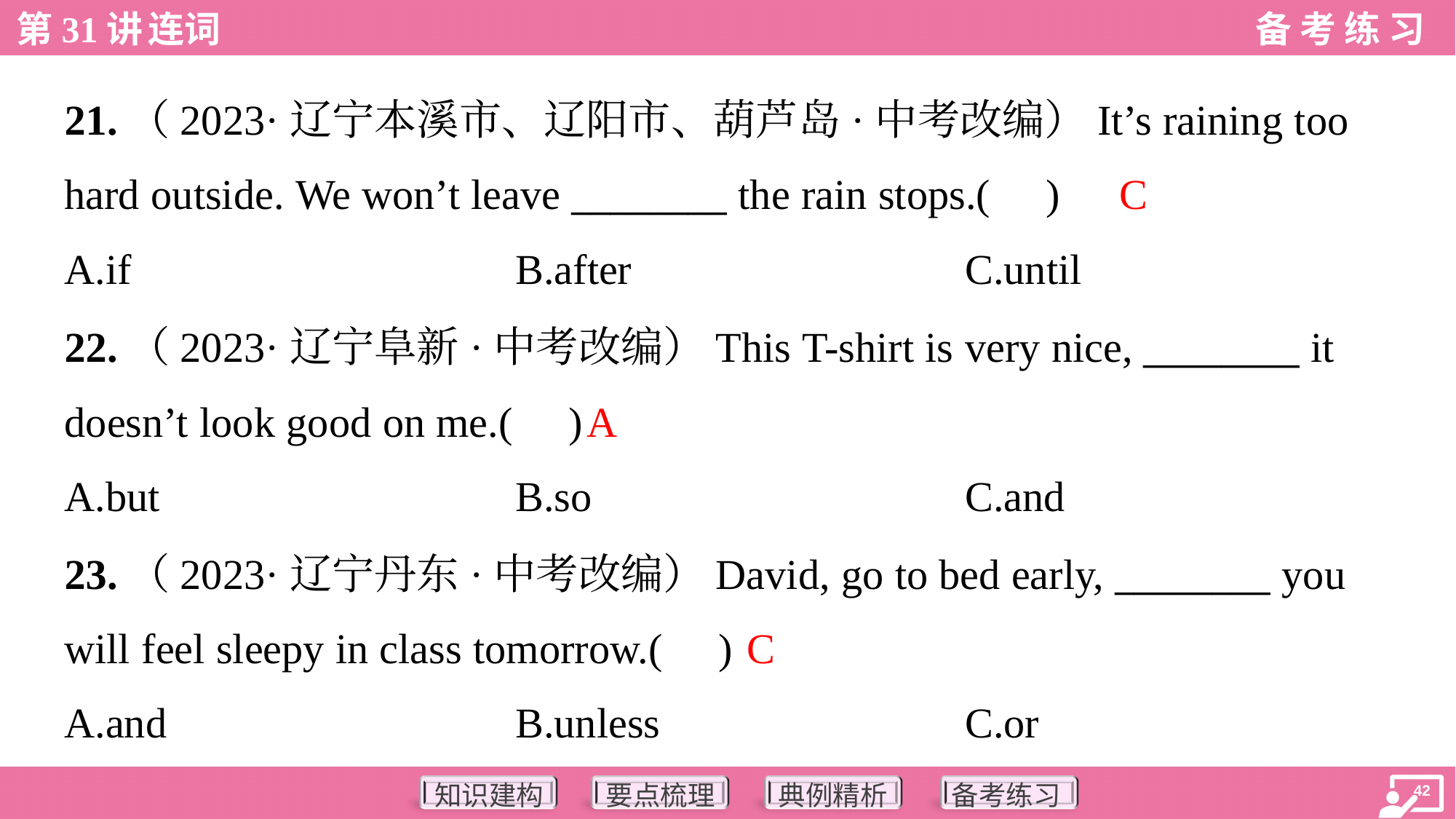

21.（2023·辽宁本溪市、辽阳市、葫芦岛·中考改编）It’s raining too
hard outside. We won’t leave ________ the rain stops.(     )
C
A.if	B.after	C.until
22.（2023·辽宁阜新·中考改编）This T-shirt is very nice, ________ it
doesn’t look good on me.(     )
A
A.but	B.so	C.and
23.（2023·辽宁丹东·中考改编）David, go to bed early, ________ you
will feel sleepy in class tomorrow.(     )
C
A.and	B.unless	C.or